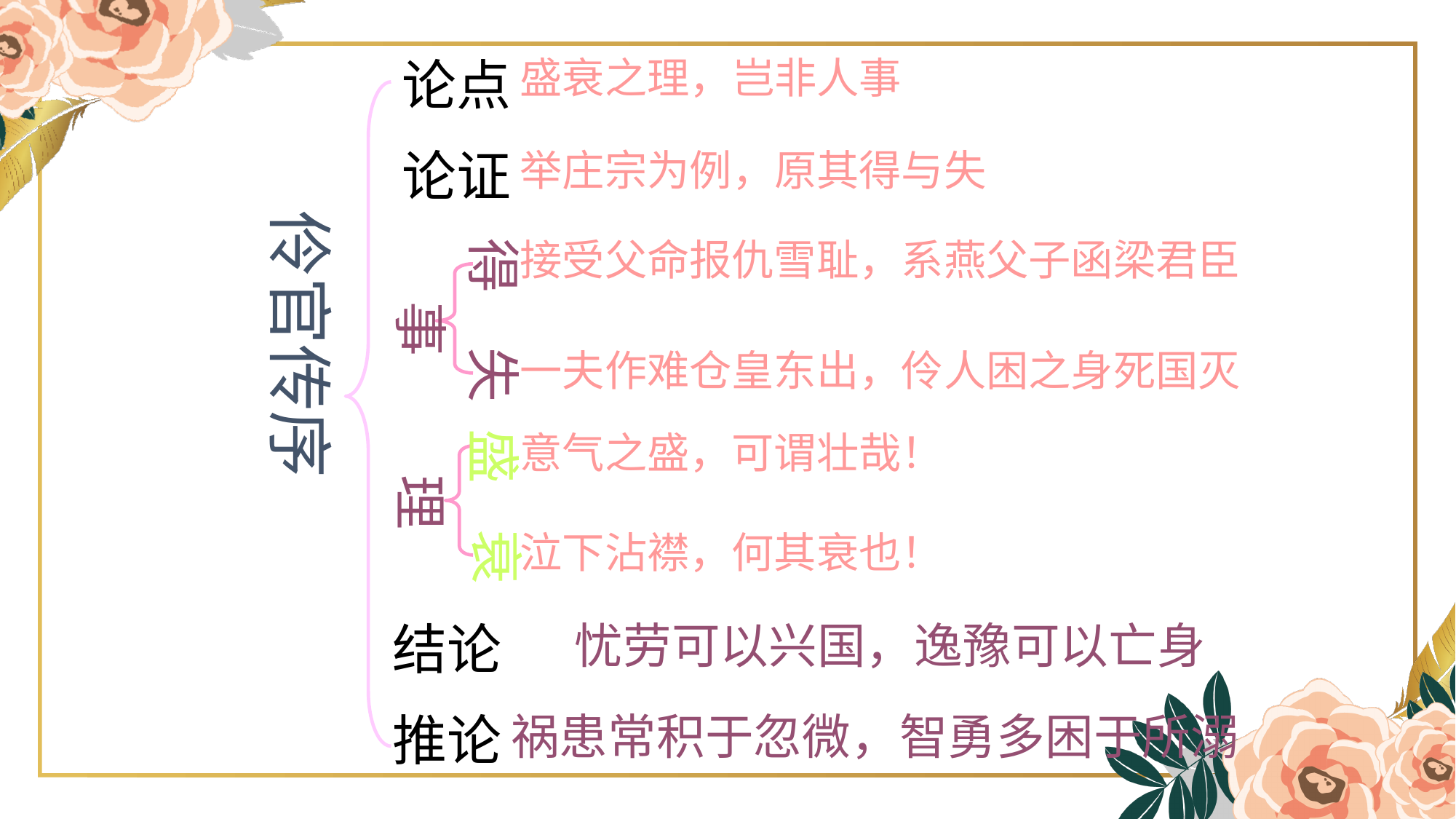

论点
盛衰之理，岂非人事

论证
举庄宗为例，原其得与失
伶官传序
得
接受父命报仇雪耻，系燕父子函梁君臣

事
失
一夫作难仓皇东出，伶人困之身死国灭
盛
意气之盛，可谓壮哉！

理
衰
泣下沾襟，何其衰也！
结论
忧劳可以兴国，逸豫可以亡身
推论
祸患常积于忽微，智勇多困于所溺